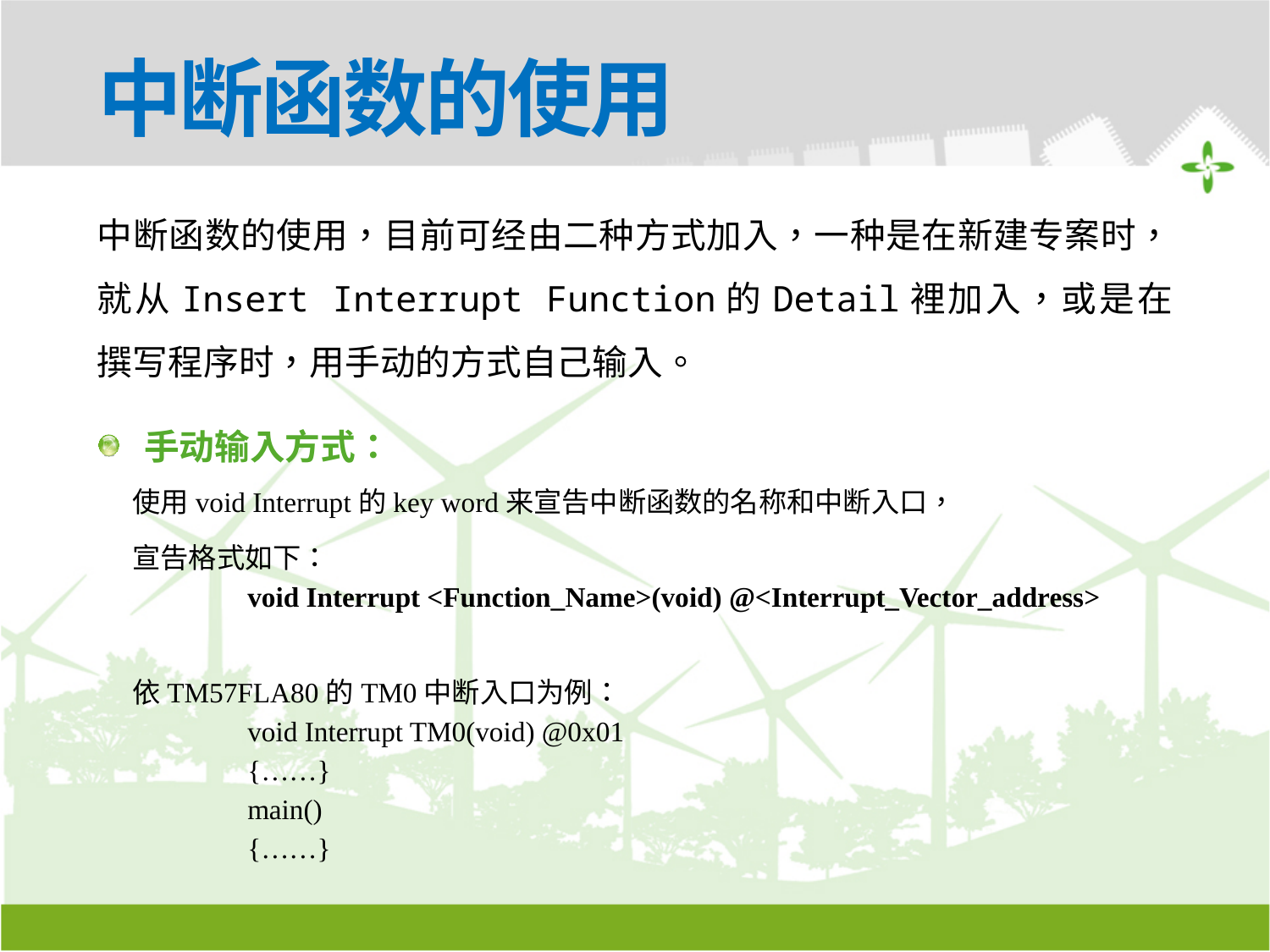

# 中断函数的使用
中断函数的使用，目前可经由二种方式加入，一种是在新建专案时，就从Insert Interrupt Function的Detail裡加入，或是在撰写程序时，用手动的方式自己输入。
 手动输入方式：
使用void Interrupt的key word来宣告中断函数的名称和中断入口，
宣告格式如下：
void Interrupt <Function_Name>(void) @<Interrupt_Vector_address>

依TM57FLA80的TM0中断入口为例：
void Interrupt TM0(void) @0x01
{……}
main()
{……}